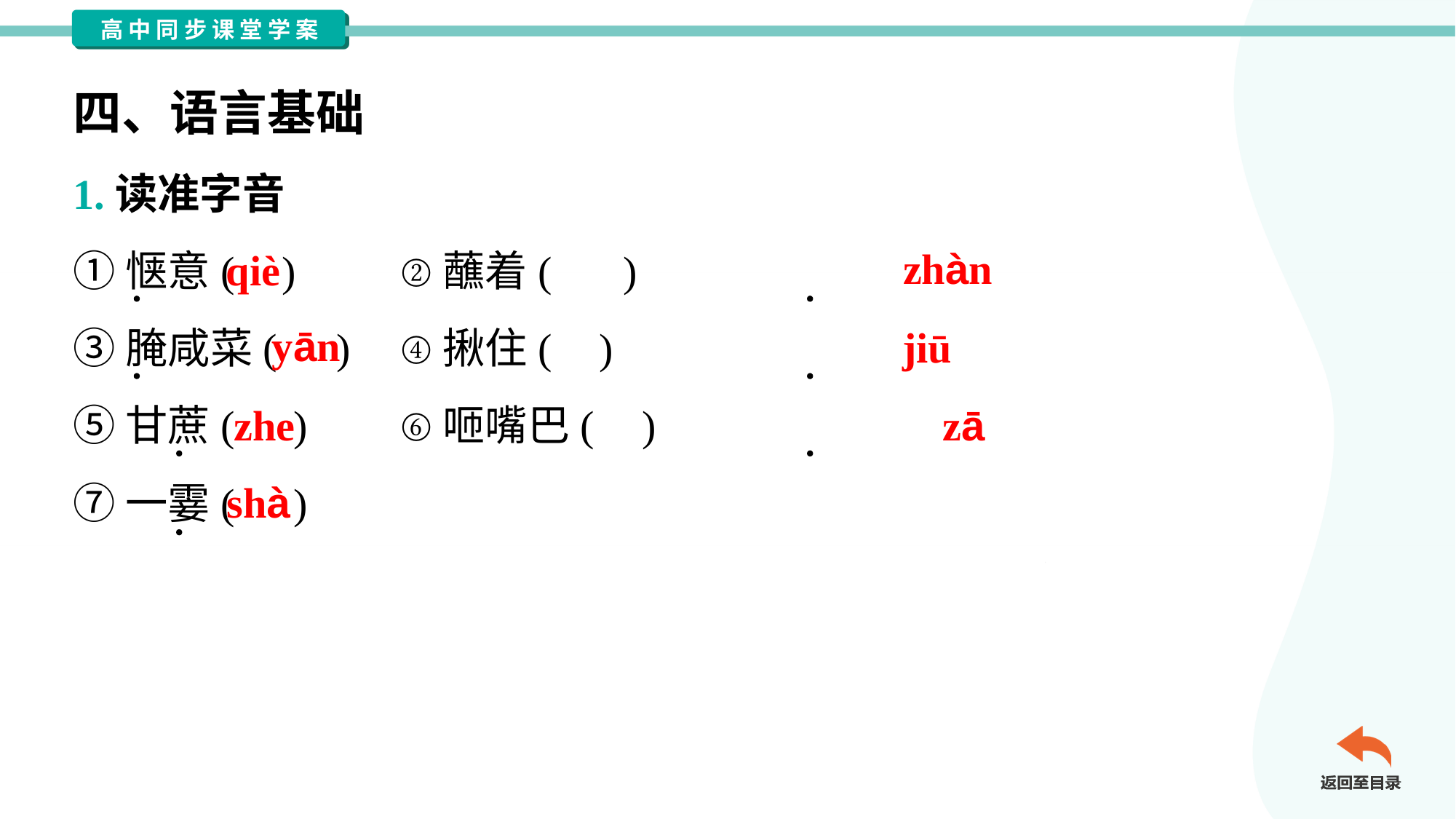

四、语言基础
1.读准字音
①惬意(    )	②蘸着(      )
③腌咸菜(     )	④揪住(    )
⑤甘蔗(     )	⑥咂嘴巴(    )
⑦一霎(     )
qiè
zhàn
yān
jiū

zhe
zā

shà